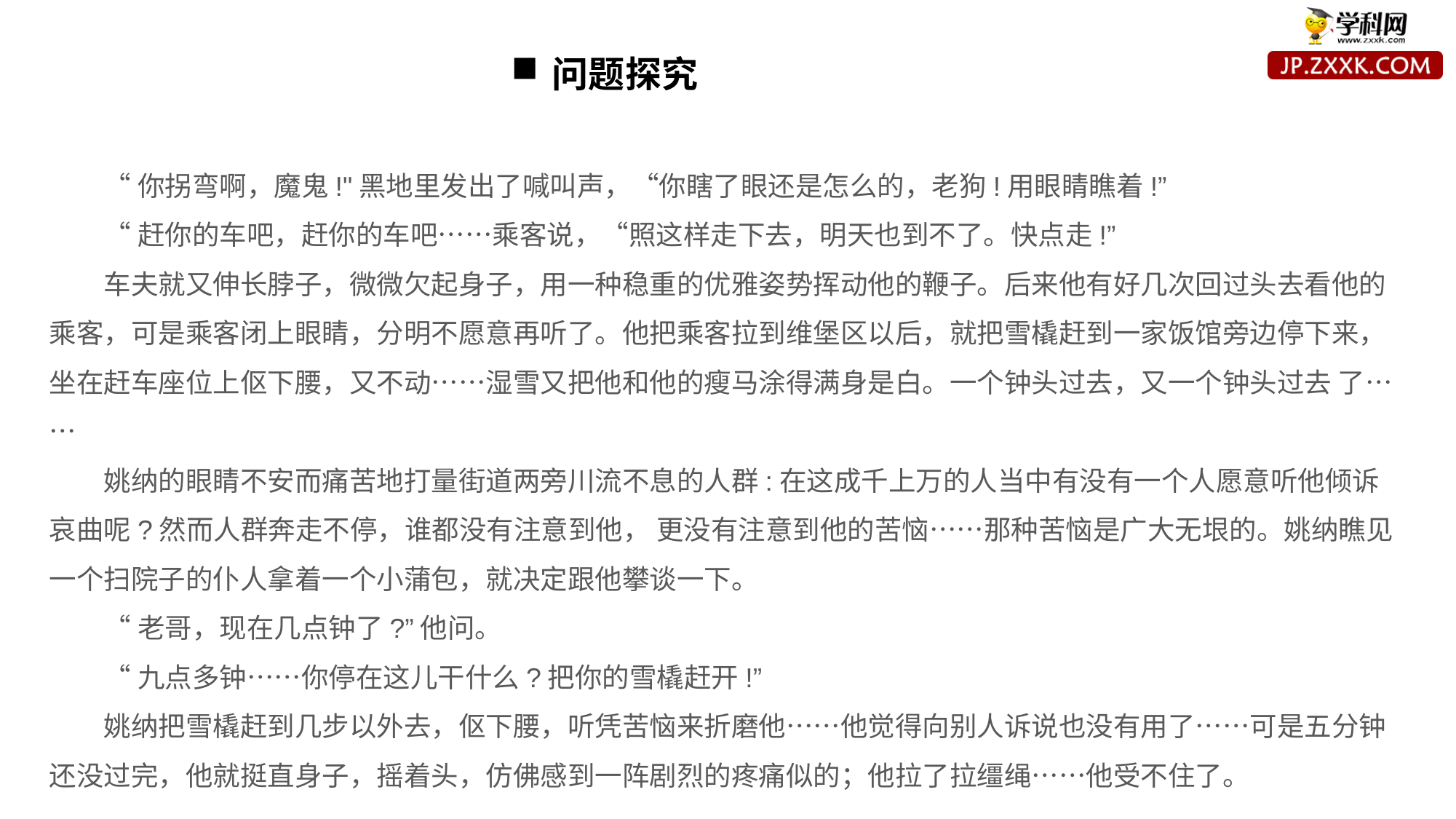

问题探究

“你拐弯啊，魔鬼!"黑地里发出了喊叫声，“你瞎了眼还是怎么的，老狗!用眼睛瞧着!”
“赶你的车吧，赶你的车吧……乘客说，“照这样走下去，明天也到不了。快点走!”
车夫就又伸长脖子，微微欠起身子，用一种稳重的优雅姿势挥动他的鞭子。后来他有好几次回过头去看他的乘客，可是乘客闭上眼睛，分明不愿意再听了。他把乘客拉到维堡区以后，就把雪橇赶到一家饭馆旁边停下来，坐在赶车座位上伛下腰，又不动……湿雪又把他和他的瘦马涂得满身是白。一个钟头过去，又一个钟头过去 了……
姚纳的眼睛不安而痛苦地打量街道两旁川流不息的人群:在这成千上万的人当中有没有一个人愿意听他倾诉哀曲呢?然而人群奔走不停，谁都没有注意到他， 更没有注意到他的苦恼……那种苦恼是广大无垠的。姚纳瞧见一个扫院子的仆人拿着一个小蒲包，就决定跟他攀谈一下。
“老哥，现在几点钟了?”他问。
“九点多钟……你停在这儿干什么?把你的雪橇赶开!”
姚纳把雪橇赶到几步以外去，伛下腰，听凭苦恼来折磨他……他觉得向别人诉说也没有用了……可是五分钟还没过完，他就挺直身子，摇着头，仿佛感到一阵剧烈的疼痛似的；他拉了拉缰绳……他受不住了。